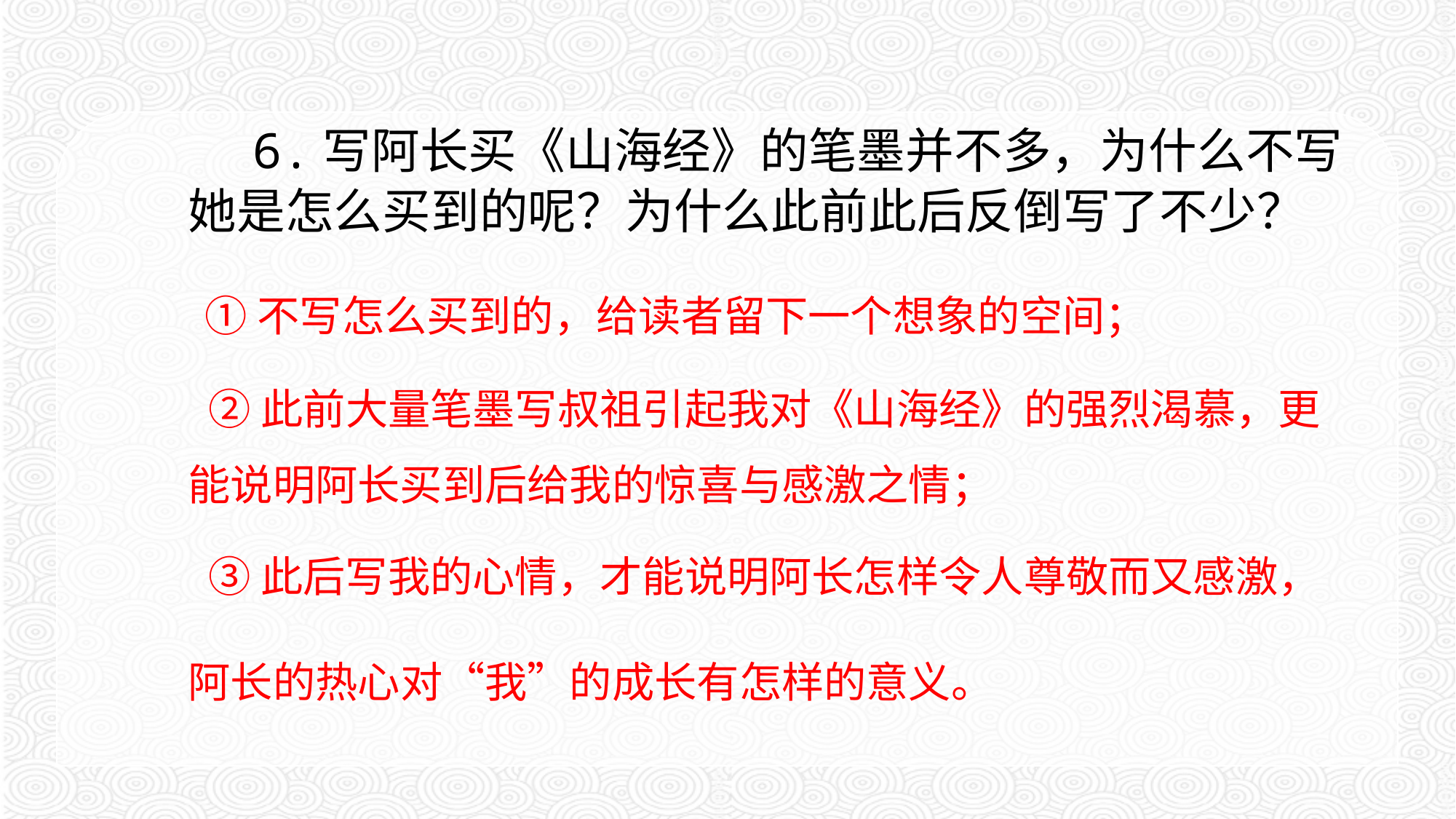

6.写阿长买《山海经》的笔墨并不多，为什么不写她是怎么买到的呢？为什么此前此后反倒写了不少？
    ①不写怎么买到的，给读者留下一个想象的空间；
     ②此前大量笔墨写叔祖引起我对《山海经》的强烈渴慕，更能说明阿长买到后给我的惊喜与感激之情；
     ③此后写我的心情，才能说明阿长怎样令人尊敬而又感激，阿长的热心对“我”的成长有怎样的意义。